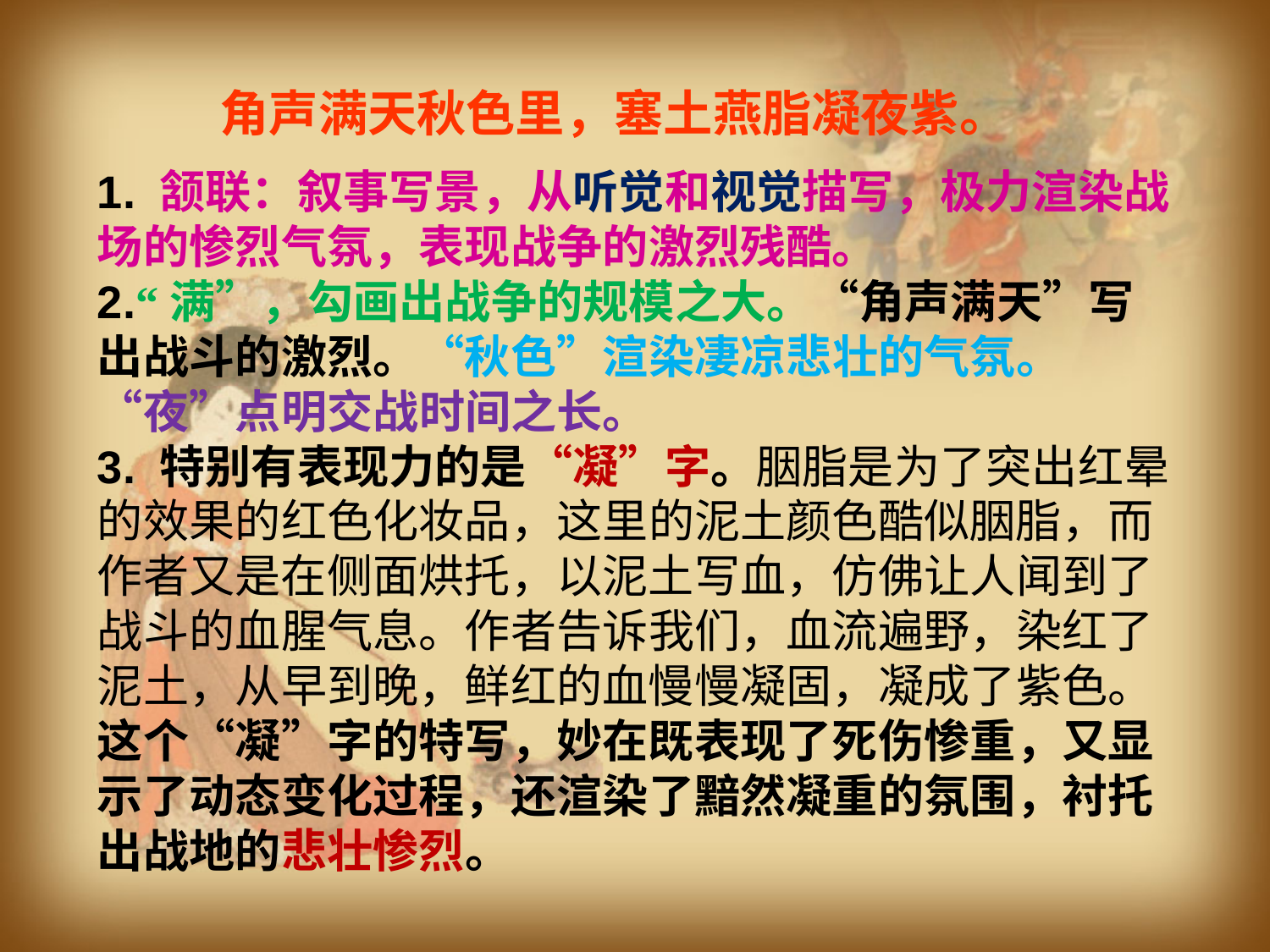

角声满天秋色里，塞土燕脂凝夜紫。
1. 颔联：叙事写景，从听觉和视觉描写，极力渲染战场的惨烈气氛，表现战争的激烈残酷。
2.“满”，勾画出战争的规模之大。“角声满天”写出战斗的激烈。“秋色”渲染凄凉悲壮的气氛。“夜”点明交战时间之长。
3. 特别有表现力的是“凝”字。胭脂是为了突出红晕的效果的红色化妆品，这里的泥土颜色酷似胭脂，而作者又是在侧面烘托，以泥土写血，仿佛让人闻到了战斗的血腥气息。作者告诉我们，血流遍野，染红了泥土，从早到晚，鲜红的血慢慢凝固，凝成了紫色。这个“凝”字的特写，妙在既表现了死伤惨重，又显示了动态变化过程，还渲染了黯然凝重的氛围，衬托出战地的悲壮惨烈。